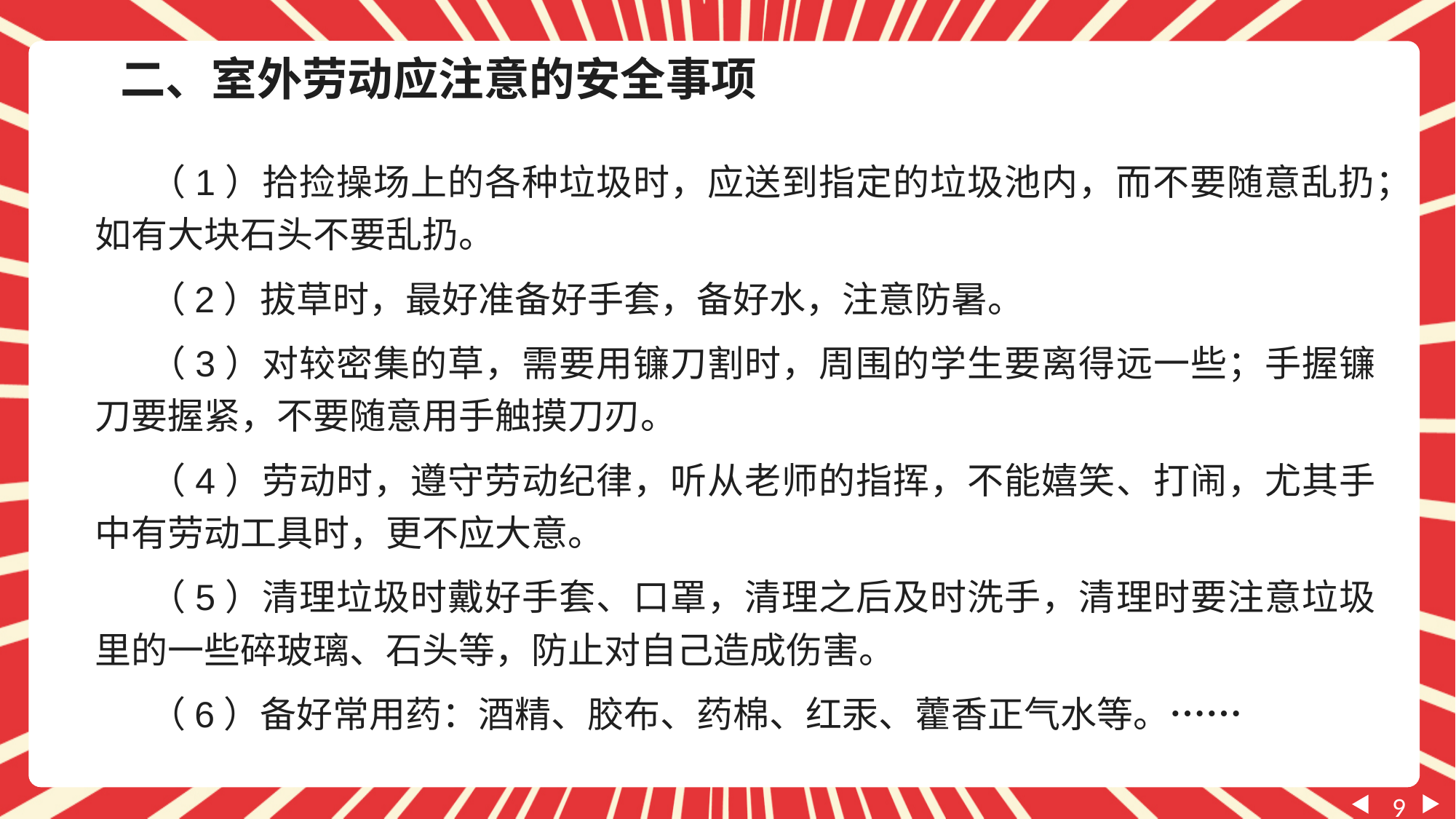

二、室外劳动应注意的安全事项
（1）拾捡操场上的各种垃圾时，应送到指定的垃圾池内，而不要随意乱扔；如有大块石头不要乱扔。
（2）拔草时，最好准备好手套，备好水，注意防暑。
（3）对较密集的草，需要用镰刀割时，周围的学生要离得远一些；手握镰刀要握紧，不要随意用手触摸刀刃。
（4）劳动时，遵守劳动纪律，听从老师的指挥，不能嬉笑、打闹，尤其手中有劳动工具时，更不应大意。
（5）清理垃圾时戴好手套、口罩，清理之后及时洗手，清理时要注意垃圾里的一些碎玻璃、石头等，防止对自己造成伤害。
（6）备好常用药：酒精、胶布、药棉、红汞、藿香正气水等。……